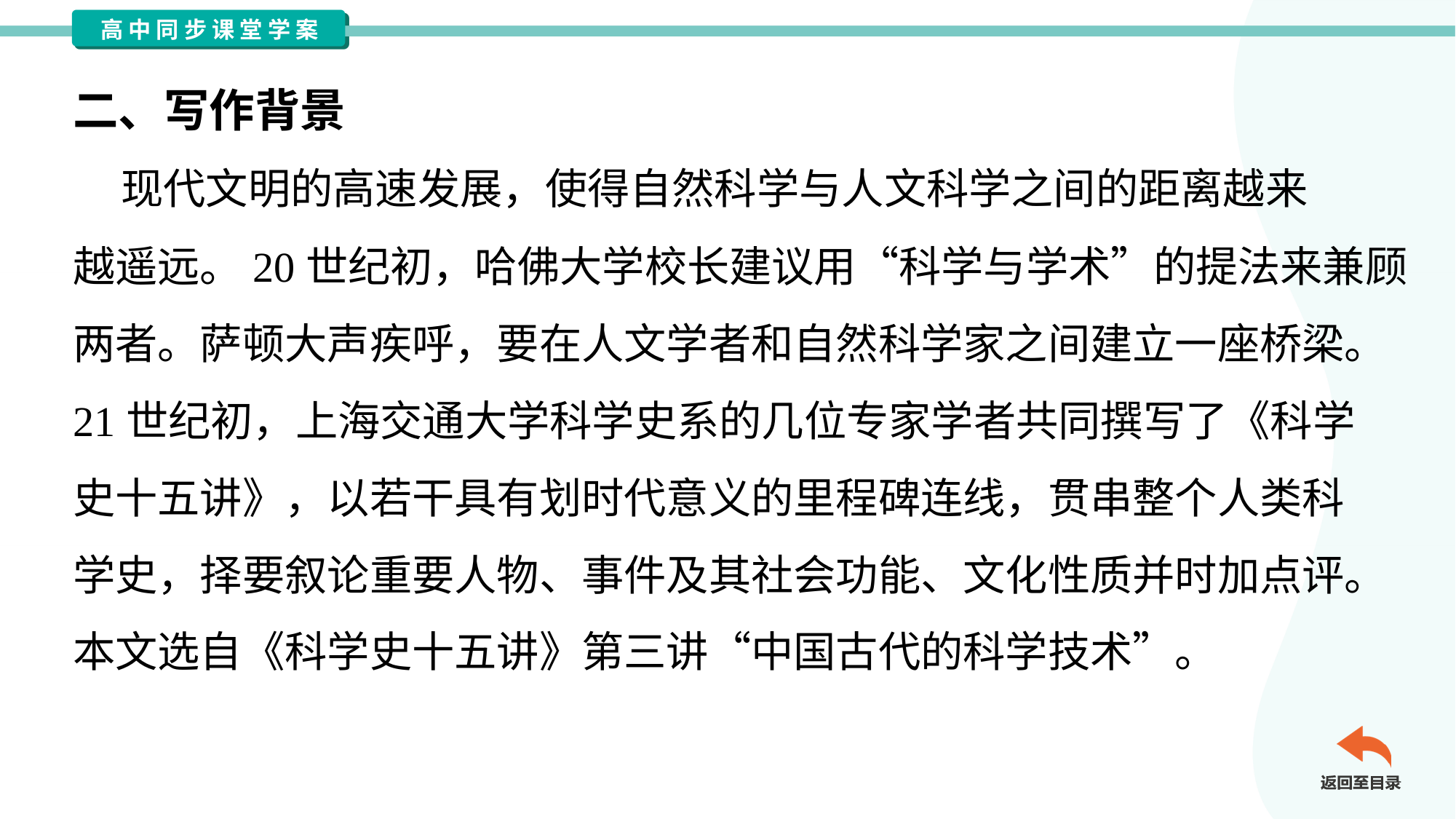

二、写作背景
    现代文明的高速发展，使得自然科学与人文科学之间的距离越来
越遥远。20世纪初，哈佛大学校长建议用“科学与学术”的提法来兼顾
两者。萨顿大声疾呼，要在人文学者和自然科学家之间建立一座桥梁。
21世纪初，上海交通大学科学史系的几位专家学者共同撰写了《科学
史十五讲》，以若干具有划时代意义的里程碑连线，贯串整个人类科
学史，择要叙论重要人物、事件及其社会功能、文化性质并时加点评。
本文选自《科学史十五讲》第三讲“中国古代的科学技术”。